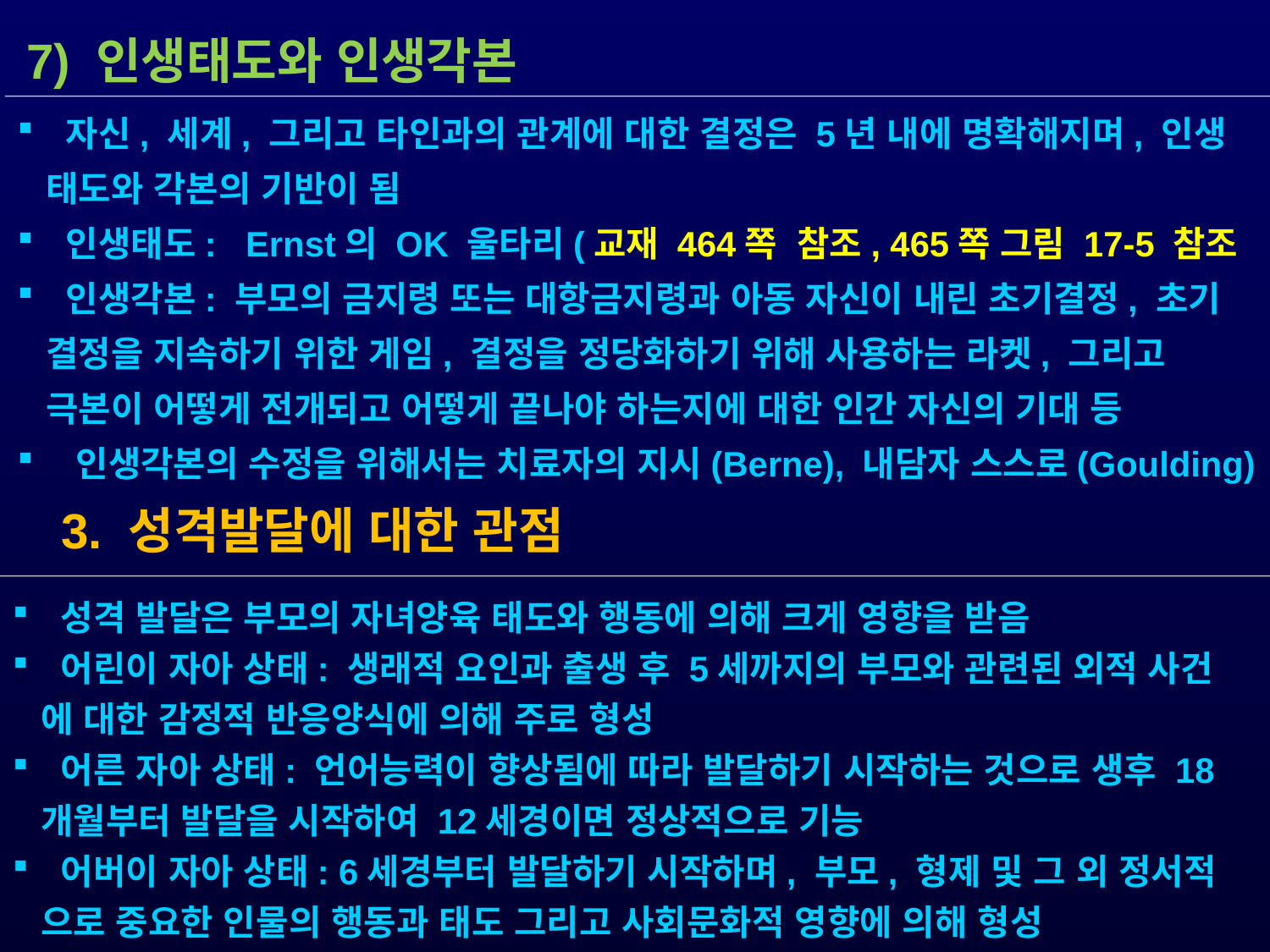

7) 인생태도와 인생각본
 자신, 세계, 그리고 타인과의 관계에 대한 결정은 5년 내에 명확해지며, 인생
  태도와 각본의 기반이 됨
 인생태도:   Ernst의 OK 울타리(교재 464쪽  참조, 465쪽 그림 17-5 참조
 인생각본: 부모의 금지령 또는 대항금지령과 아동 자신이 내린 초기결정, 초기
  결정을 지속하기 위한 게임, 결정을 정당화하기 위해 사용하는 라켓, 그리고
  극본이 어떻게 전개되고 어떻게 끝나야 하는지에 대한 인간 자신의 기대 등
  인생각본의 수정을 위해서는 치료자의 지시(Berne), 내담자 스스로(Goulding)

 3. 성격발달에 대한 관점

 성격 발달은 부모의 자녀양육 태도와 행동에 의해 크게 영향을 받음
 어린이 자아 상태: 생래적 요인과 출생 후 5세까지의 부모와 관련된 외적 사건
  에 대한 감정적 반응양식에 의해 주로 형성
 어른 자아 상태: 언어능력이 향상됨에 따라 발달하기 시작하는 것으로 생후 18
  개월부터 발달을 시작하여 12세경이면 정상적으로 기능
 어버이 자아 상태: 6세경부터 발달하기 시작하며, 부모, 형제 및 그 외 정서적
  으로 중요한 인물의 행동과 태도 그리고 사회문화적 영향에 의해 형성